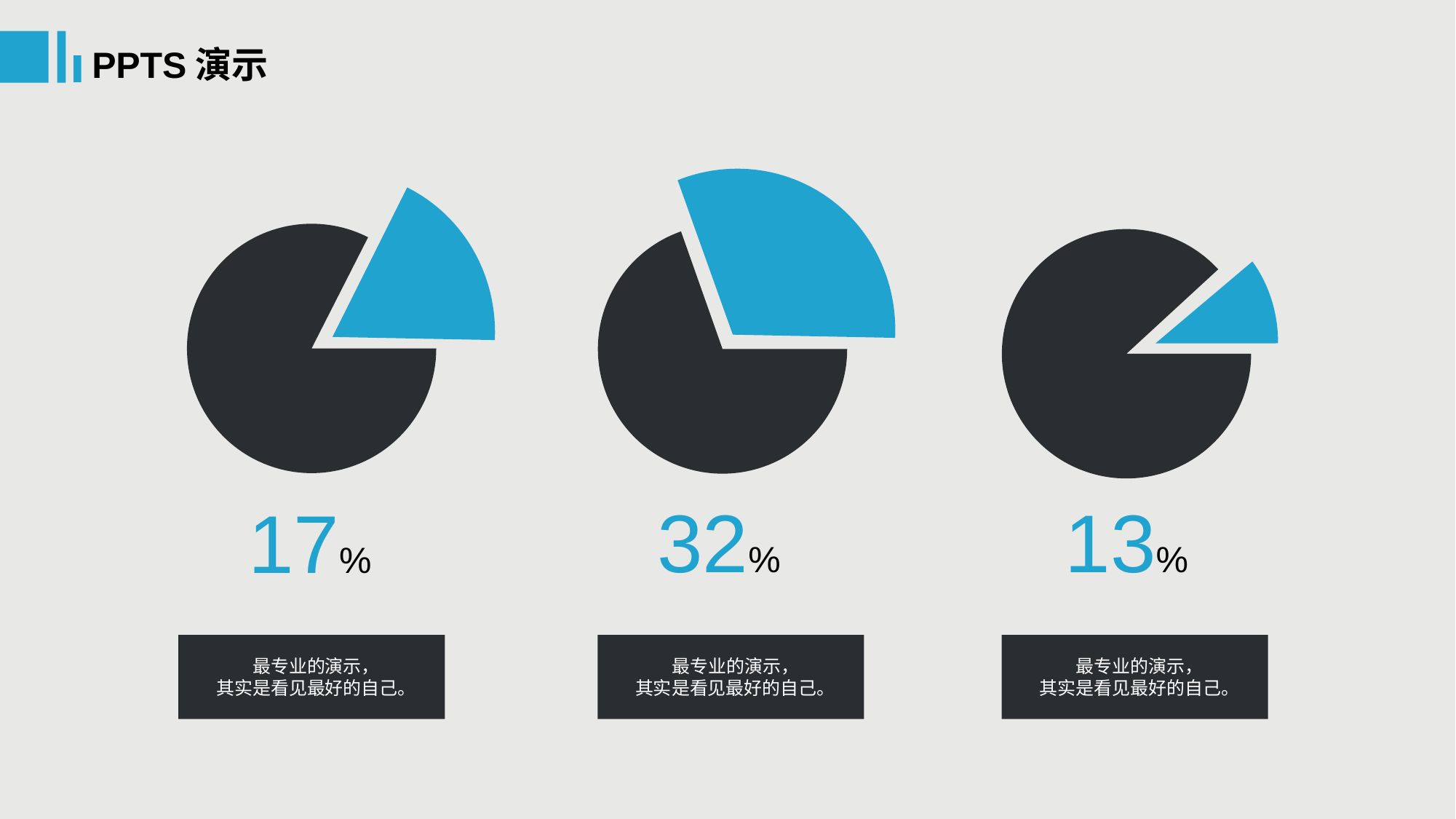

PPTS演示

32%
13%
17%

最专业的演示，
其实是看见最好的自己。
最专业的演示，
其实是看见最好的自己。
最专业的演示，
其实是看见最好的自己。